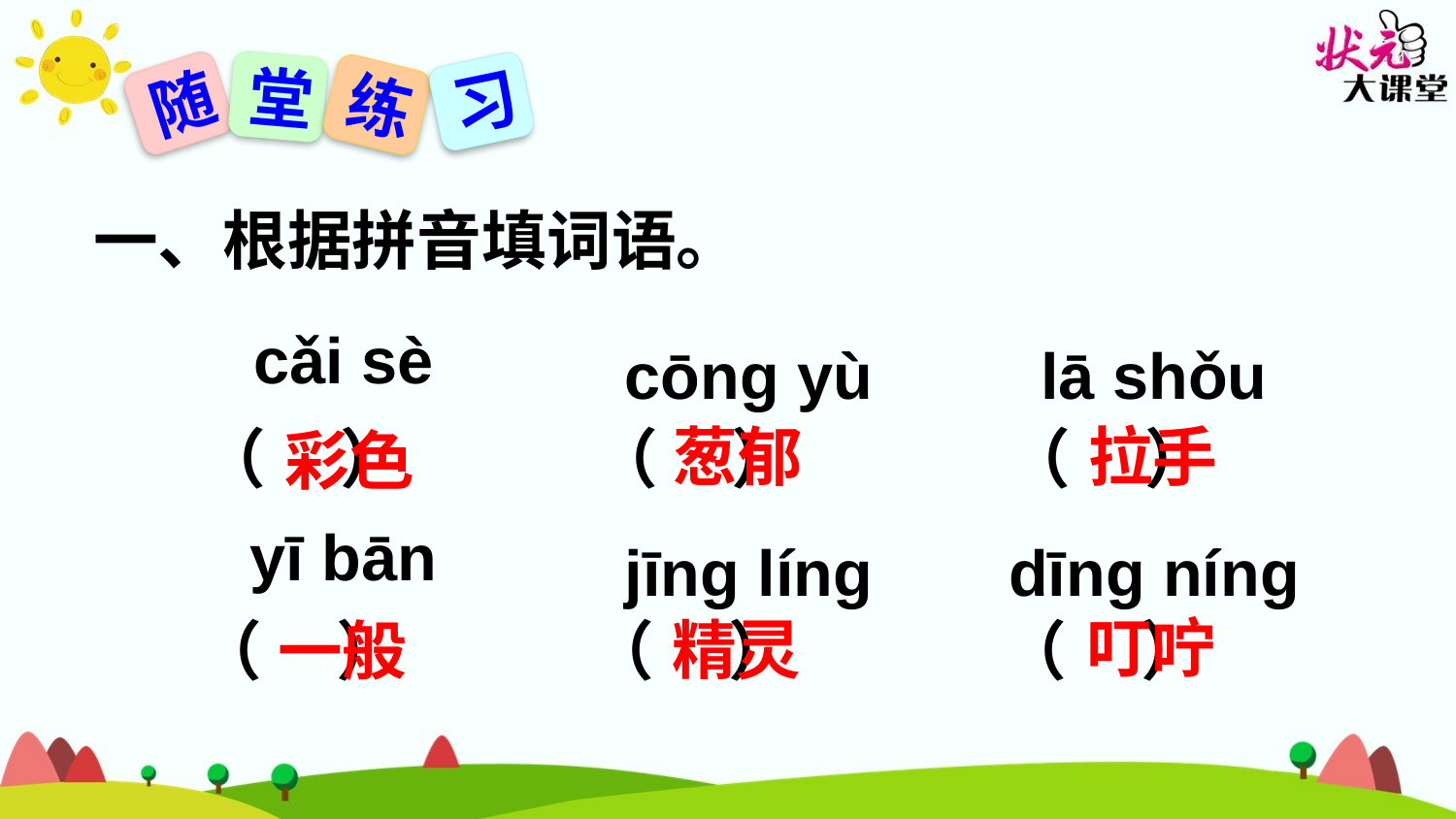

堂
习
随
练
状元成才路
状元成才路
状元成才路
一、根据拼音填词语。
状元成才路
状元成才路
状元成才路
状元成才路
状元成才路
状元成才路
状元成才路
状元成才路
状元成才路
状元成才路
状元成才路
状元成才路
状元成才路
状元成才路
状元成才路
状元成才路
状元成才路
状元成才路
状元成才路
状元成才路
状元成才路
状元成才路
状元成才路
cǎi sè
cōnɡ yù
lā shǒu
状元成才路
状元成才路
状元成才路
状元成才路
状元成才路
状元成才路
状元成才路
状元成才路
状元成才路
状元成才路
状元成才路
状元成才路
状元成才路
状元成才路
状元成才路
状元成才路
状元成才路
状元成才路
状元成才路
状元成才路
状元成才路
状元成才路
状元成才路
状元成才路
状元成才路
葱郁
拉手
（     ）
（     ）
（     ）
状元成才路
状元成才路
彩色
状元成才路
状元成才路
状元成才路
状元成才路
状元成才路
状元成才路
状元成才路
状元成才路
状元成才路
状元成才路
状元成才路
状元成才路
状元成才路
状元成才路
状元成才路
状元成才路
状元成才路
状元成才路
状元成才路
yī bān
jīnɡ línɡ
dīnɡ nínɡ
状元成才路
状元成才路
状元成才路
状元成才路
状元成才路
状元成才路
状元成才路
状元成才路
状元成才路
状元成才路
状元成才路
状元成才路
状元成才路
状元成才路
状元成才路
状元成才路
状元成才路
状元成才路
状元成才路
状元成才路
状元成才路
叮咛
精灵
（     ）
（     ）
（     ）
一般
状元成才路
状元成才路
状元成才路
状元成才路
状元成才路
状元成才路
状元成才路